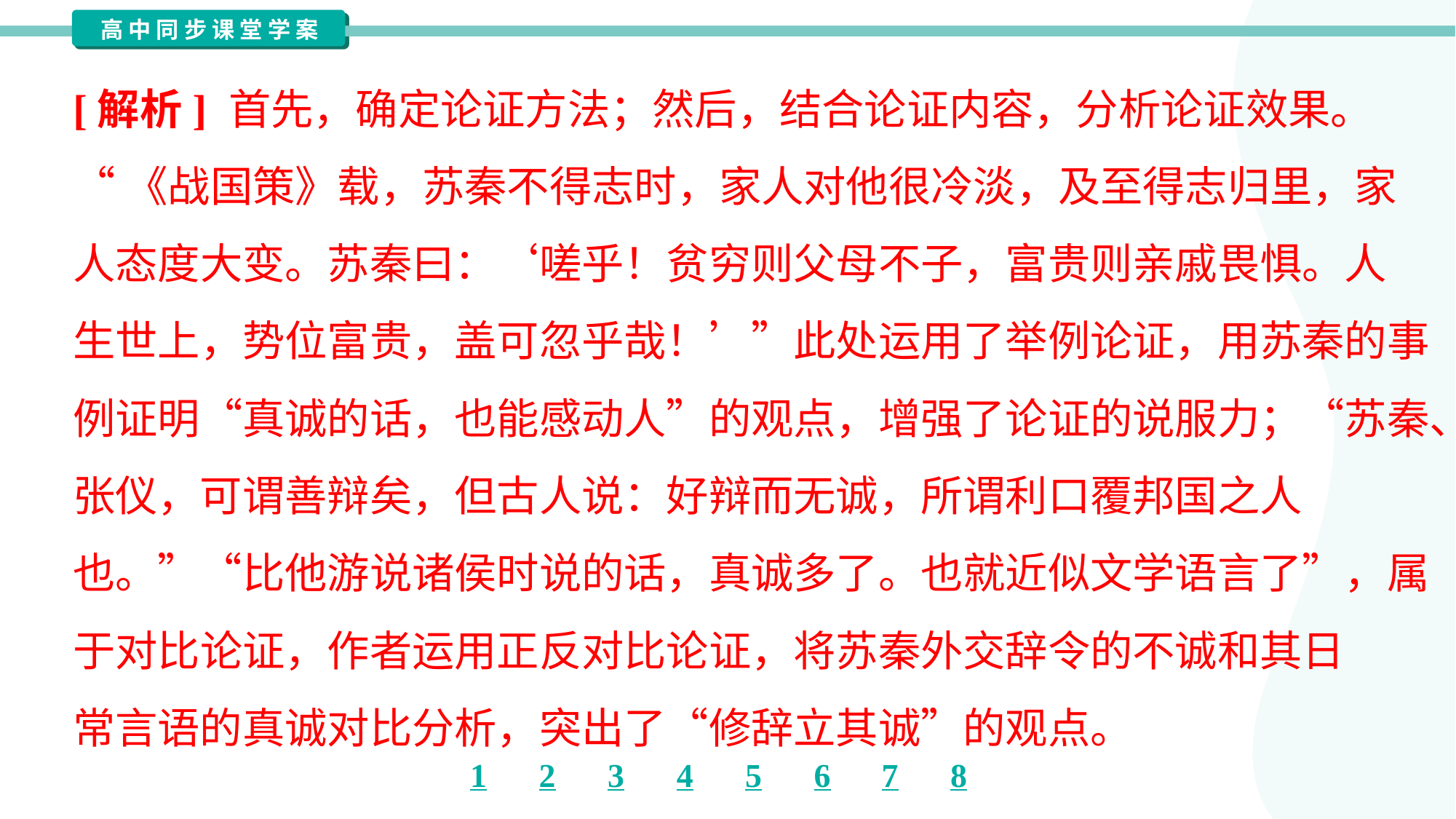

[解析] 首先，确定论证方法；然后，结合论证内容，分析论证效果。
“《战国策》载，苏秦不得志时，家人对他很冷淡，及至得志归里，家
人态度大变。苏秦曰：‘嗟乎！贫穷则父母不子，富贵则亲戚畏惧。人
生世上，势位富贵，盖可忽乎哉！’”此处运用了举例论证，用苏秦的事
例证明“真诚的话，也能感动人”的观点，增强了论证的说服力；“苏秦、
张仪，可谓善辩矣，但古人说：好辩而无诚，所谓利口覆邦国之人
也。”“比他游说诸侯时说的话，真诚多了。也就近似文学语言了”，属
于对比论证，作者运用正反对比论证，将苏秦外交辞令的不诚和其日
常言语的真诚对比分析，突出了“修辞立其诚”的观点。